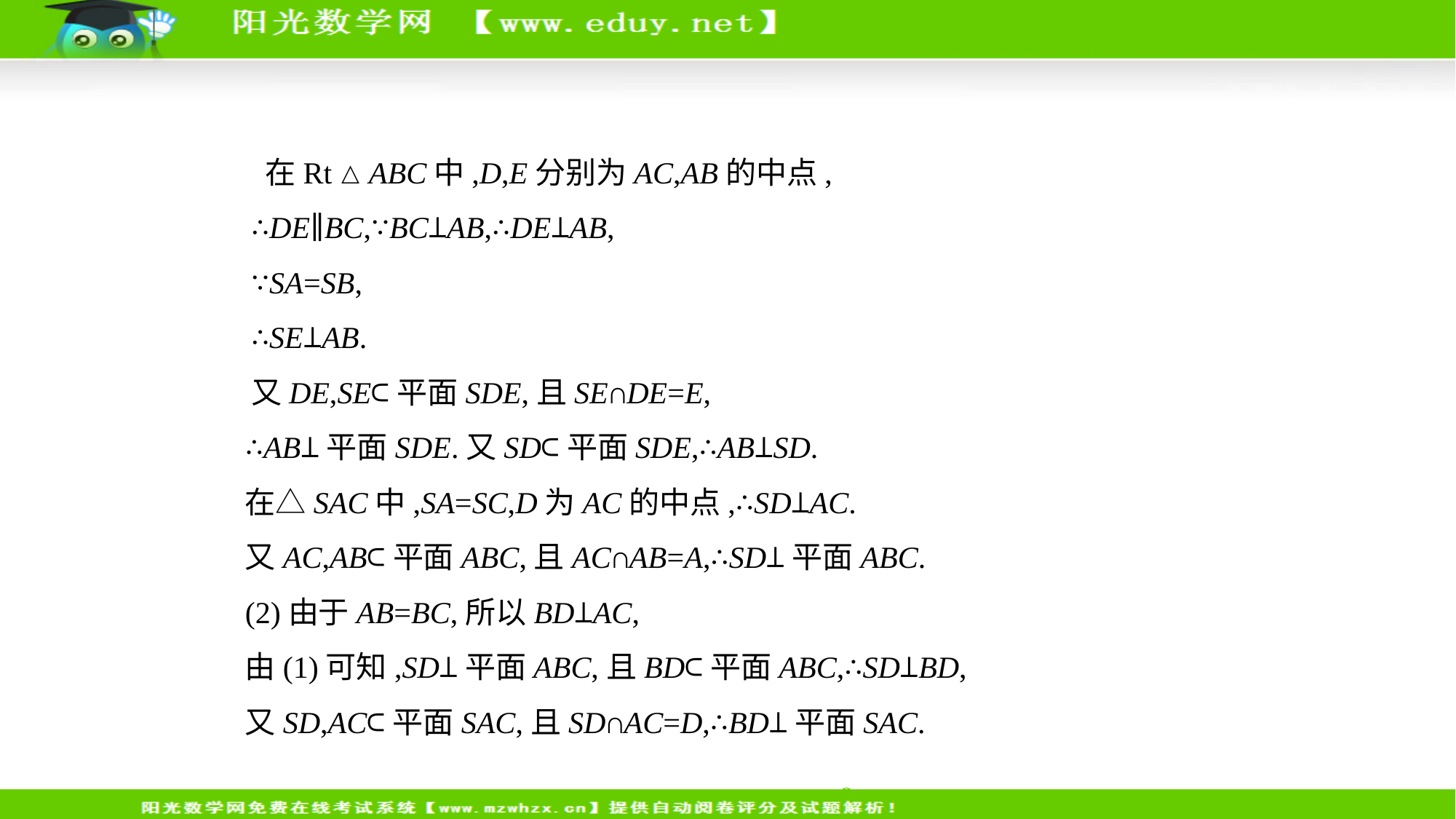

在Rt△ABC中,D,E分别为AC,AB的中点,
∴DE∥BC,∵BC⊥AB,∴DE⊥AB,
∵SA=SB,
∴SE⊥AB.
又DE,SE⊂平面SDE,且SE∩DE=E,
∴AB⊥平面SDE.又SD⊂平面SDE,∴AB⊥SD.
在△SAC中,SA=SC,D为AC的中点,∴SD⊥AC.
又AC,AB⊂平面ABC,且AC∩AB=A,∴SD⊥平面ABC.
(2)由于AB=BC,所以BD⊥AC,
由(1)可知,SD⊥平面ABC,且BD⊂平面ABC,∴SD⊥BD,
又SD,AC⊂平面SAC,且SD∩AC=D,∴BD⊥平面SAC.